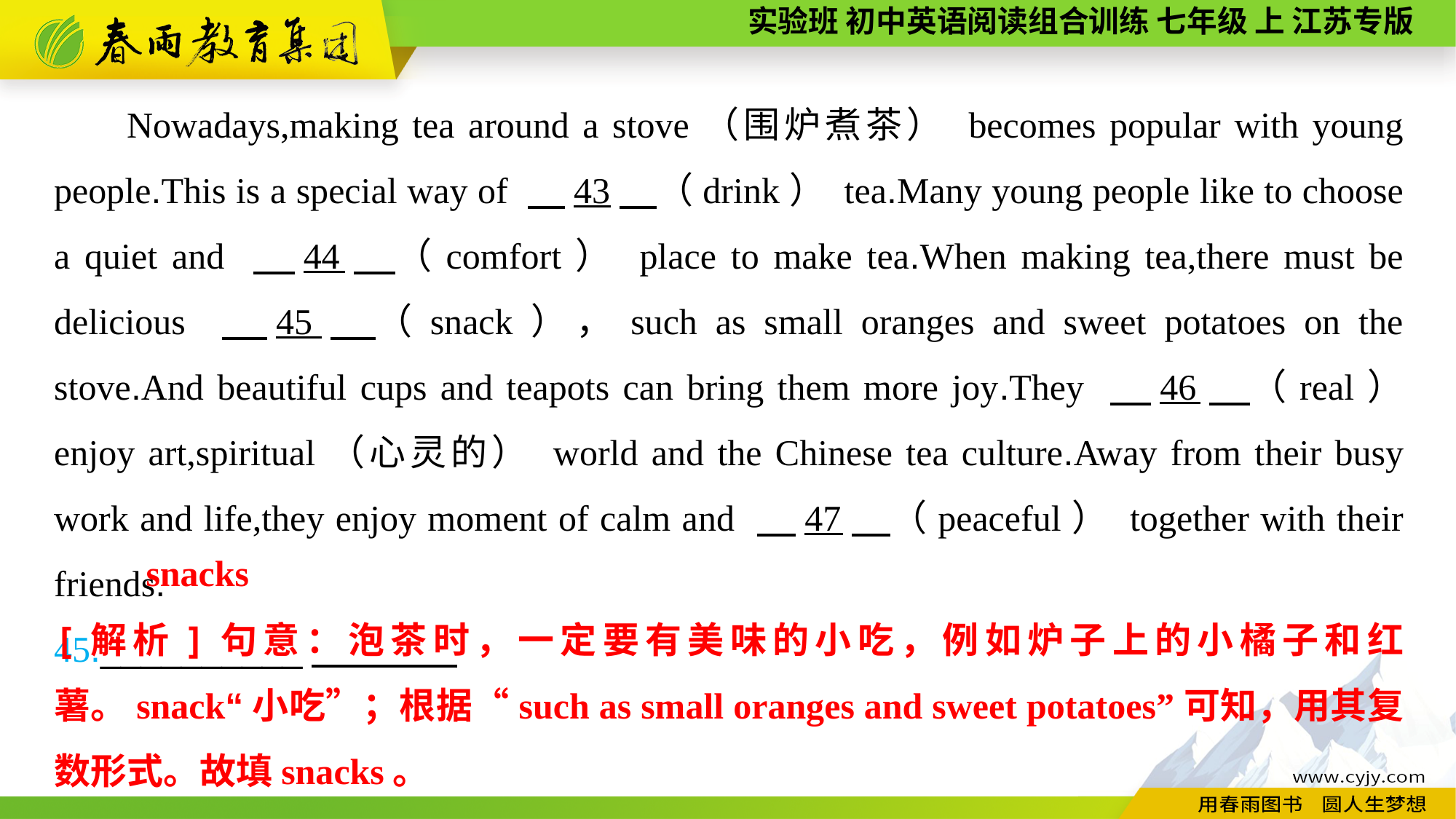

Nowadays,making tea around a stove（围炉煮茶） becomes popular with young people.This is a special way of 　43　（drink） tea.Many young people like to choose a quiet and 　44　（comfort） place to make tea.When making tea,there must be delicious 　45　（snack），such as small oranges and sweet potatoes on the stove.And beautiful cups and teapots can bring them more joy.They 　46　（real） enjoy art,spiritual（心灵的） world and the Chinese tea culture.Away from their busy work and life,they enjoy moment of calm and 　47　（peaceful） together with their friends.
45.__________
snacks
[解析]句意：泡茶时，一定要有美味的小吃，例如炉子上的小橘子和红薯。snack“小吃”；根据“such as small oranges and sweet potatoes”可知，用其复数形式。故填snacks。